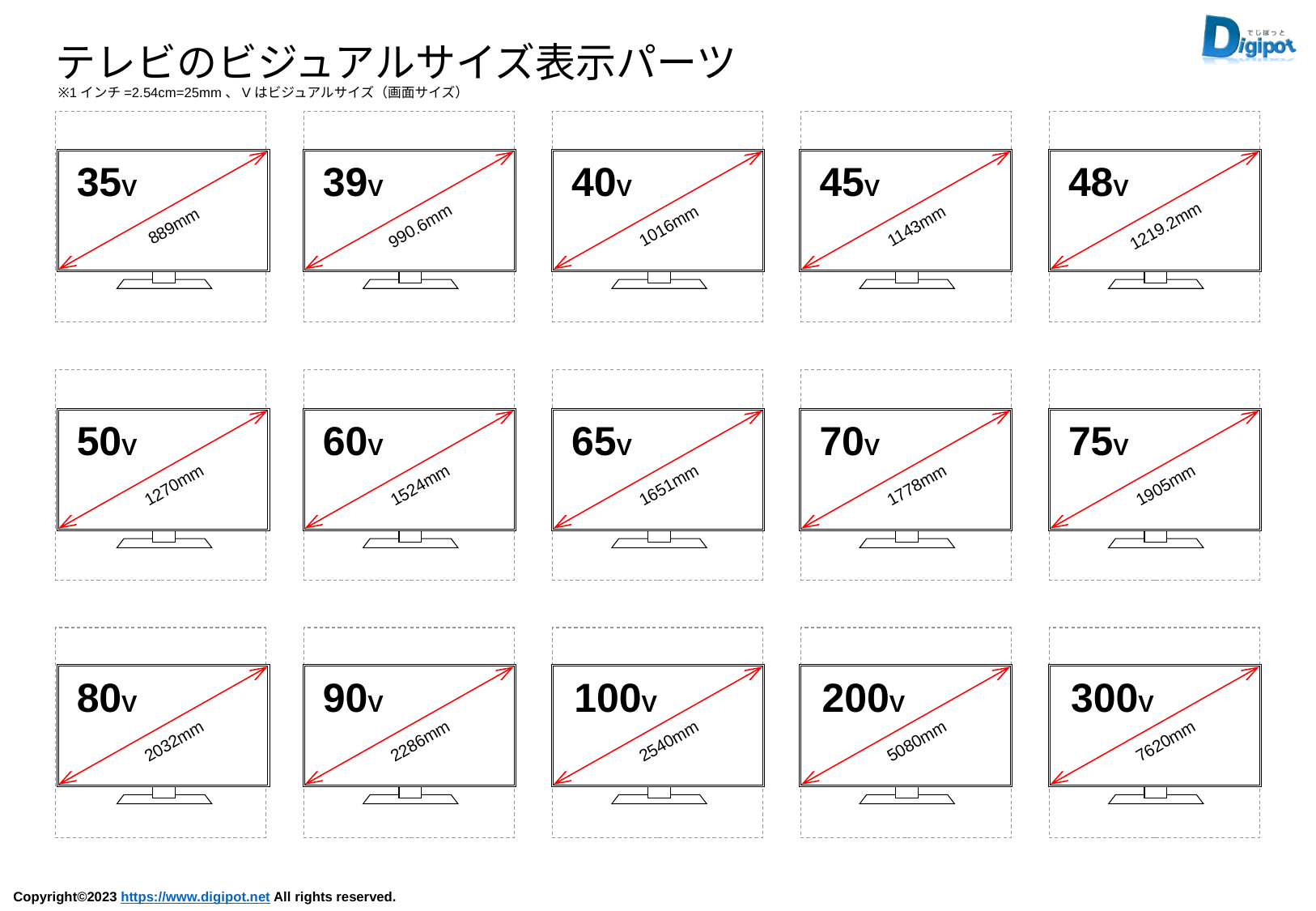

テレビのビジュアルサイズ表示パーツ
※1インチ=2.54cm=25mm、Vはビジュアルサイズ（画面サイズ）

35V
889mm

39V
990.6mm

40V
1016mm

45V
1143mm

48V
1219.2mm

50V
1270mm

60V
1524mm

65V
1651mm

70V
1778mm

75V
1905mm

80V
2032mm

90V
2286mm

100V
2540mm

200V
5080mm

300V
7620mm